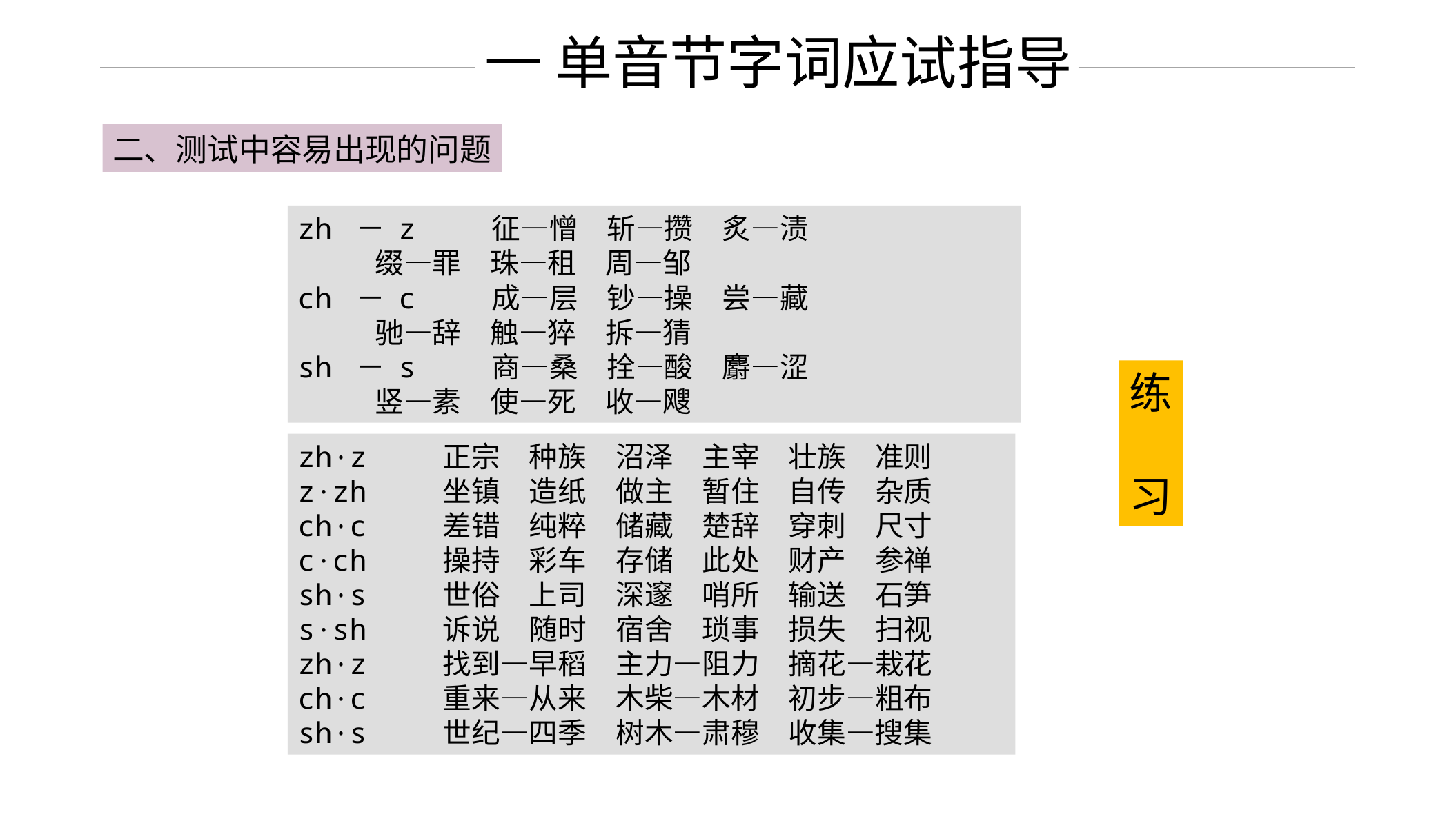

一 单音节字词应试指导
二、测试中容易出现的问题
zh － z    征—憎　斩—攒　炙—渍
           缀—罪　珠—租　周—邹
ch － c    成—层　钞—操　尝—藏
           驰—辞　触—猝　拆—猜
sh － s    商—桑　拴—酸　麝—涩
           竖—素　使—死　收—飕
练

习
zh·z    正宗　种族　沼泽　主宰　壮族　准则
z·zh    坐镇　造纸　做主　暂住　自传　杂质
ch·c    差错　纯粹　储藏　楚辞　穿刺　尺寸
c·ch    操持　彩车　存储　此处　财产　参禅
sh·s    世俗　上司　深邃　哨所　输送　石笋
s·sh    诉说　随时　宿舍　琐事　损失　扫视
zh·z    找到—早稻　主力—阻力　摘花—栽花
ch·c    重来—从来　木柴—木材　初步—粗布
sh·s    世纪—四季　树木—肃穆　收集—搜集